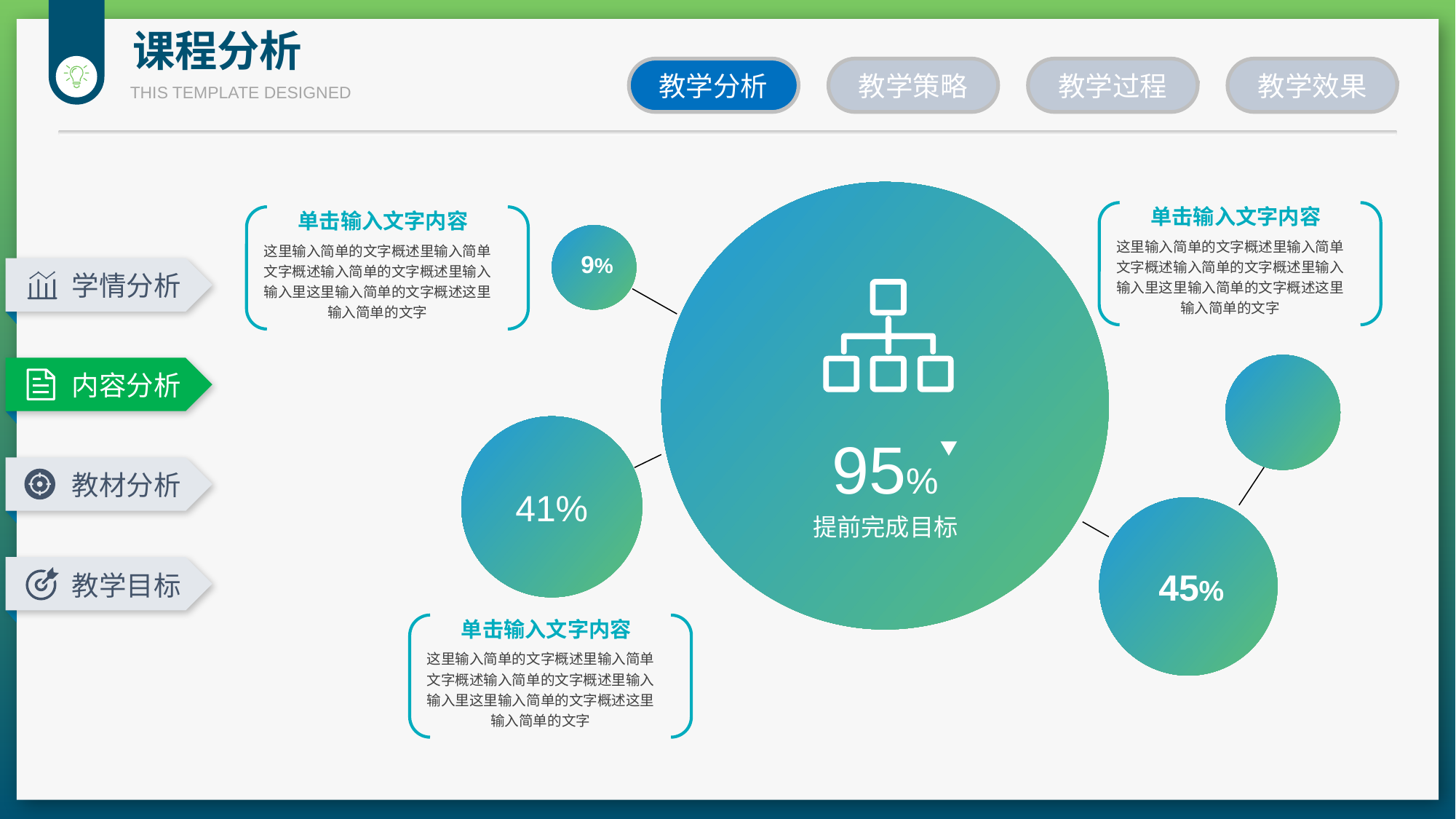

课程分析

教学分析
教学策略
教学过程
教学效果

THIS TEMPLATE DESIGNED

单击输入文字内容
这里输入简单的文字概述里输入简单文字概述输入简单的文字概述里输入输入里这里输入简单的文字概述这里输入简单的文字

单击输入文字内容
这里输入简单的文字概述里输入简单文字概述输入简单的文字概述里输入输入里这里输入简单的文字概述这里输入简单的文字

9%

学情分析

内容分析

41%
95%

提前完成目标

教材分析

教学目标

45%
单击输入文字内容
这里输入简单的文字概述里输入简单文字概述输入简单的文字概述里输入输入里这里输入简单的文字概述这里输入简单的文字